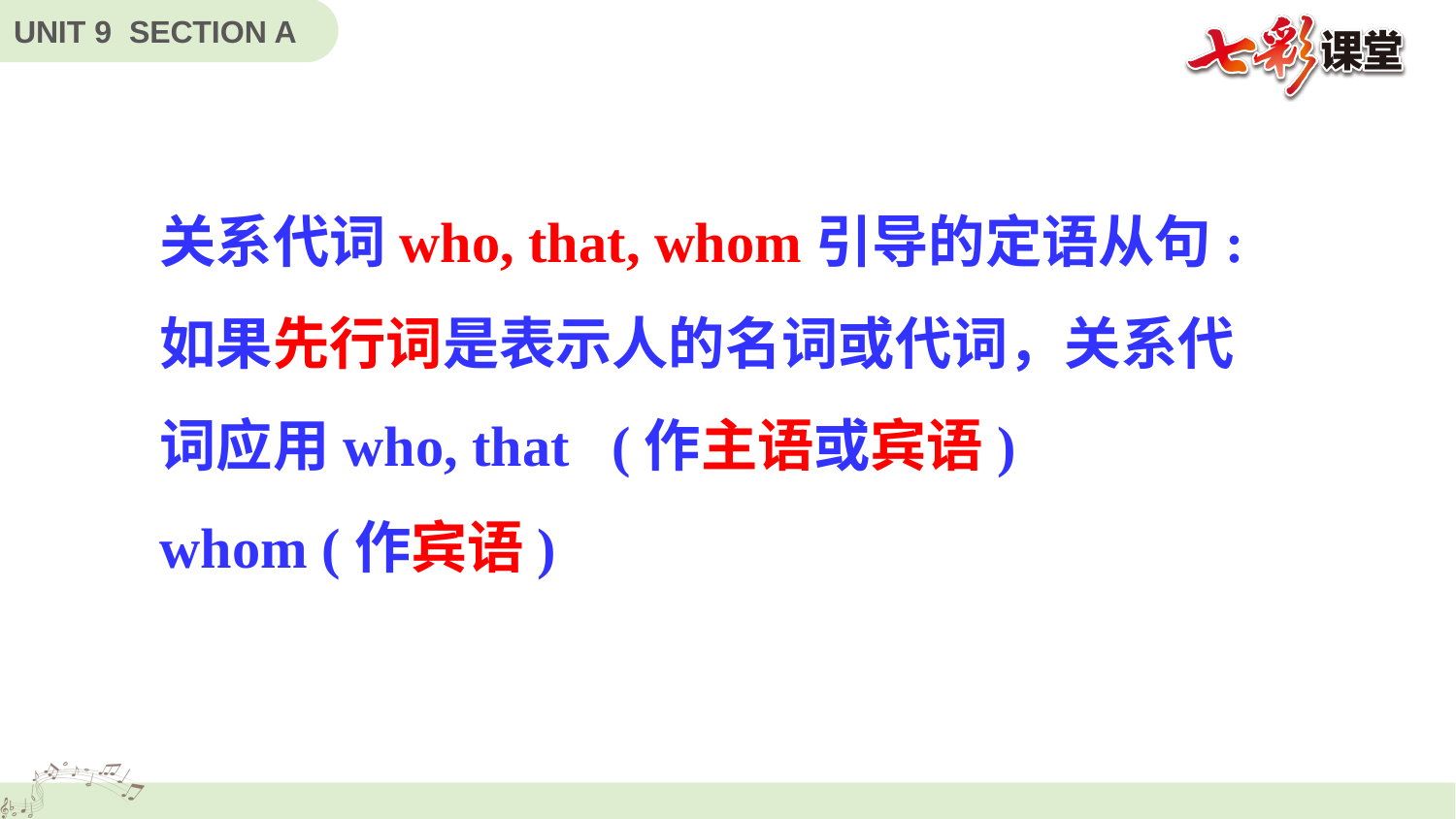

关系代词who, that, whom引导的定语从句:
如果先行词是表示人的名词或代词，关系代词应用who, that   (作主语或宾语)
whom (作宾语)